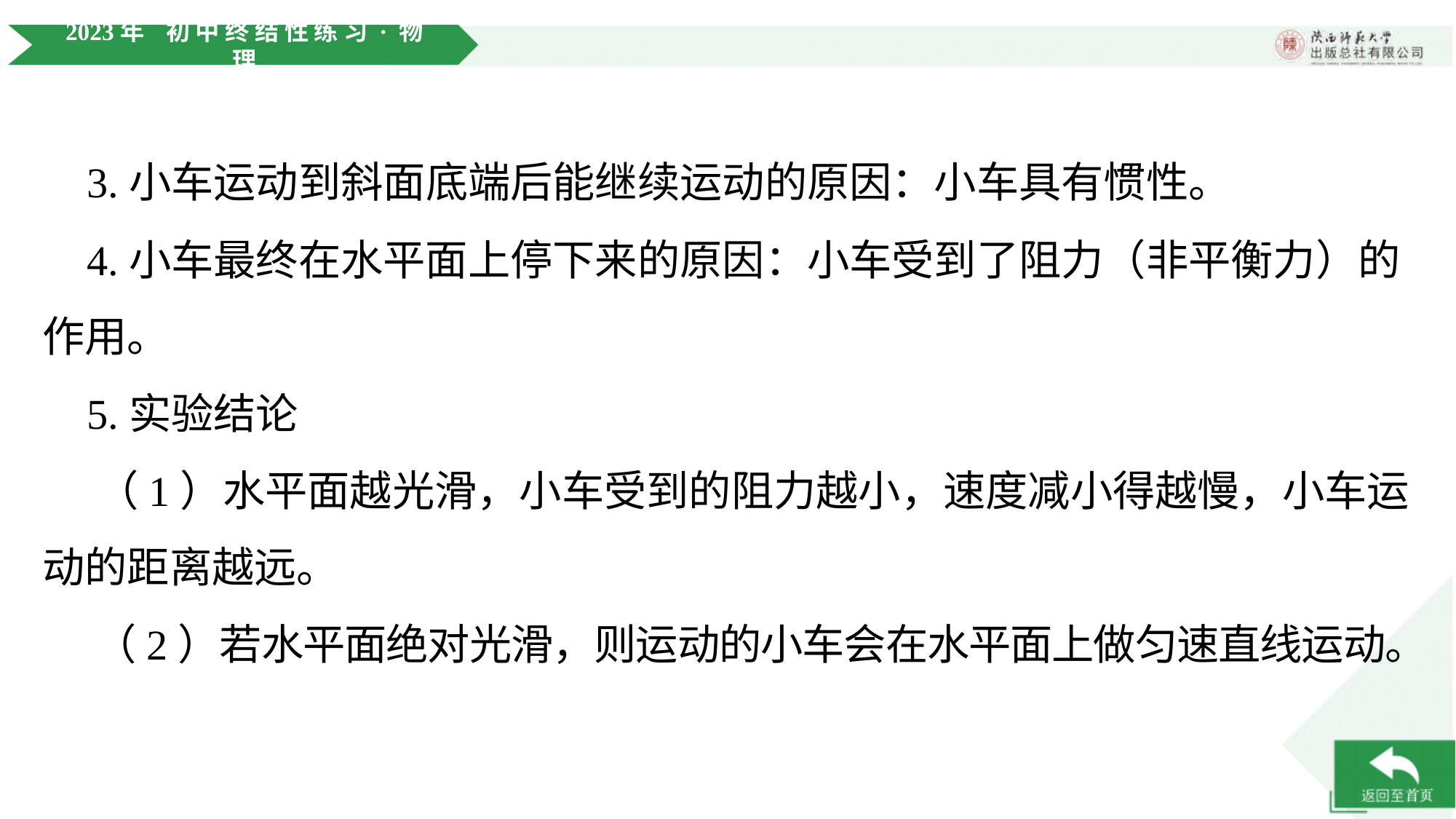

3.小车运动到斜面底端后能继续运动的原因：小车具有惯性。
    4.小车最终在水平面上停下来的原因：小车受到了阻力（非平衡力）的作用。
    5.实验结论
    （1）水平面越光滑，小车受到的阻力越小，速度减小得越慢，小车运动的距离越远。
    （2）若水平面绝对光滑，则运动的小车会在水平面上做匀速直线运动。